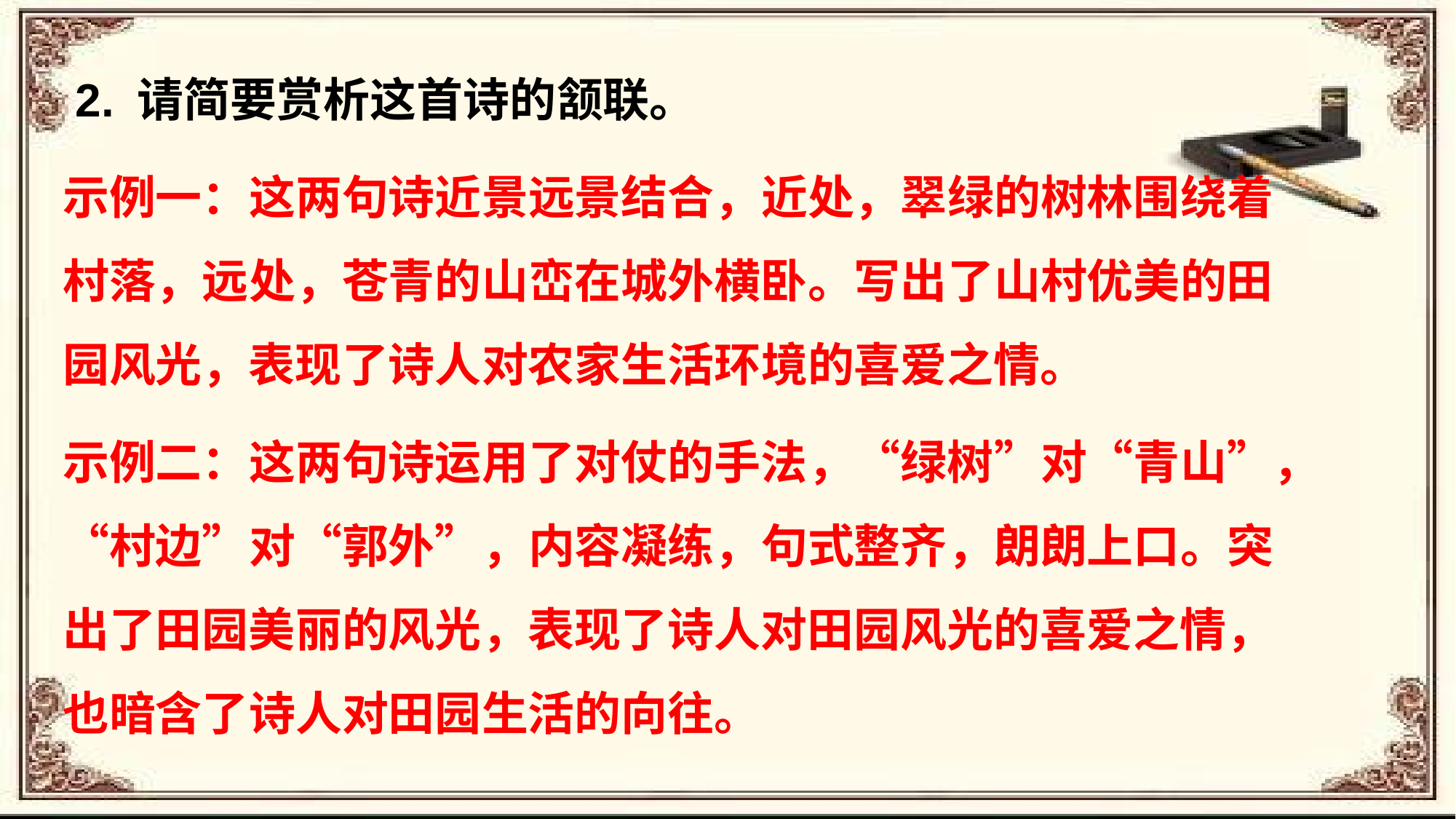

2. 请简要赏析这首诗的颔联。
示例一：这两句诗近景远景结合，近处，翠绿的树林围绕着村落，远处，苍青的山峦在城外横卧。写出了山村优美的田园风光，表现了诗人对农家生活环境的喜爱之情。
示例二：这两句诗运用了对仗的手法，“绿树”对“青山”，“村边”对“郭外”，内容凝练，句式整齐，朗朗上口。突出了田园美丽的风光，表现了诗人对田园风光的喜爱之情，也暗含了诗人对田园生活的向往。